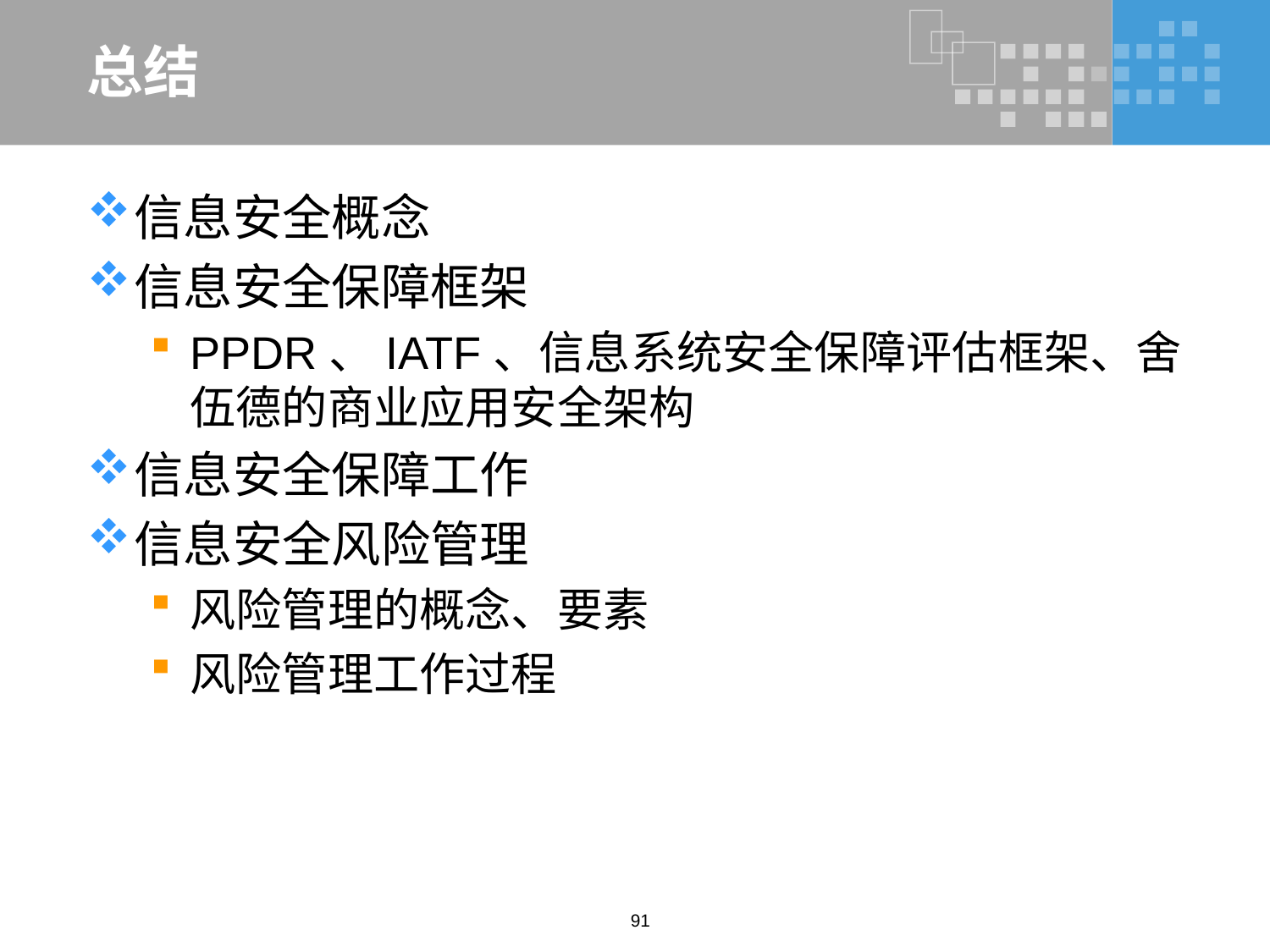

# 总结
信息安全概念
信息安全保障框架
PPDR、IATF、信息系统安全保障评估框架、舍伍德的商业应用安全架构
信息安全保障工作
信息安全风险管理
风险管理的概念、要素
风险管理工作过程
91